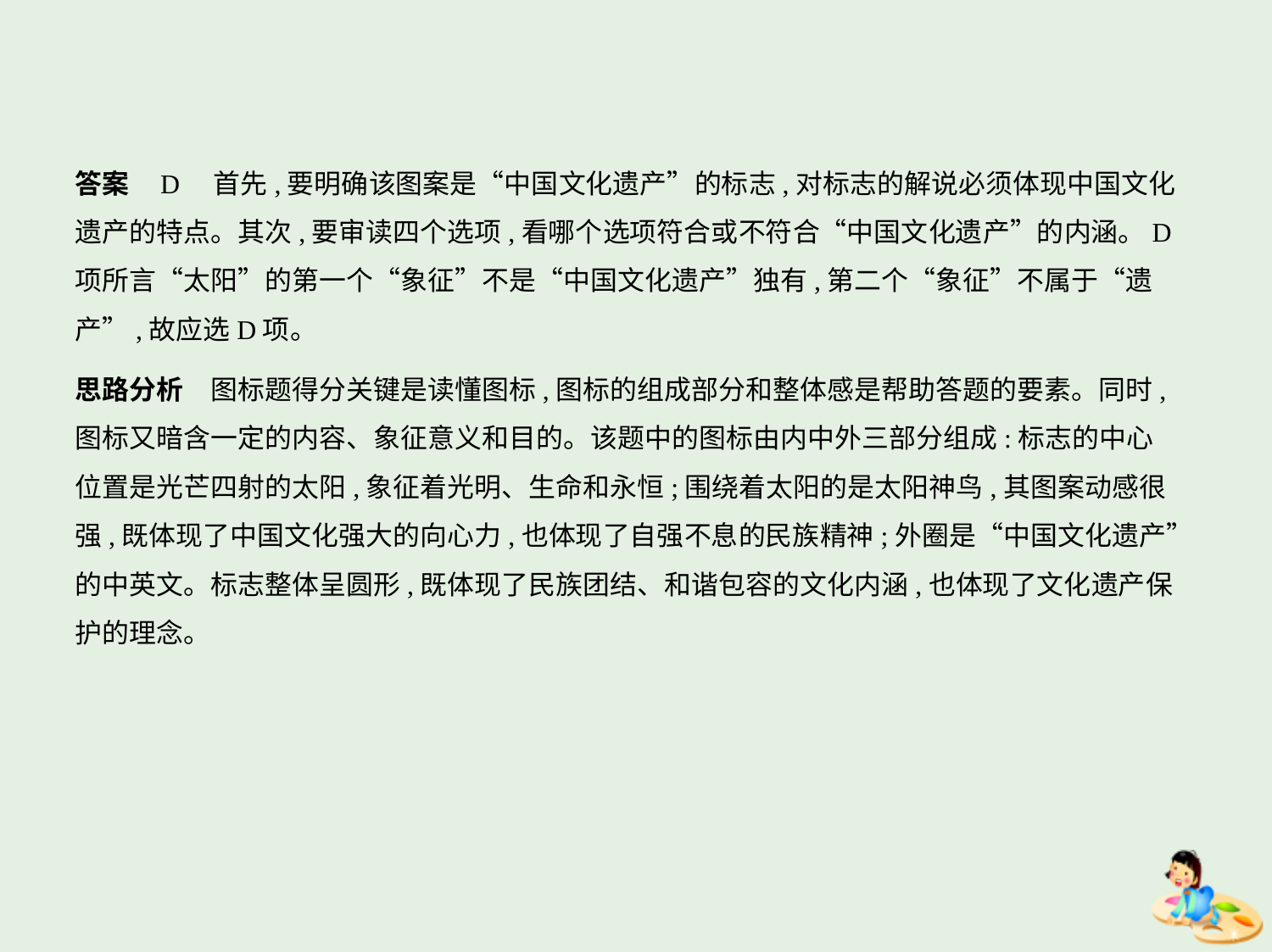

答案    D　首先,要明确该图案是“中国文化遗产”的标志,对标志的解说必须体现中国文化
遗产的特点。其次,要审读四个选项,看哪个选项符合或不符合“中国文化遗产”的内涵。D
项所言“太阳”的第一个“象征”不是“中国文化遗产”独有,第二个“象征”不属于“遗
产”,故应选D项。
思路分析　图标题得分关键是读懂图标,图标的组成部分和整体感是帮助答题的要素。同时,
图标又暗含一定的内容、象征意义和目的。该题中的图标由内中外三部分组成:标志的中心
位置是光芒四射的太阳,象征着光明、生命和永恒;围绕着太阳的是太阳神鸟,其图案动感很
强,既体现了中国文化强大的向心力,也体现了自强不息的民族精神;外圈是“中国文化遗产”
的中英文。标志整体呈圆形,既体现了民族团结、和谐包容的文化内涵,也体现了文化遗产保
护的理念。